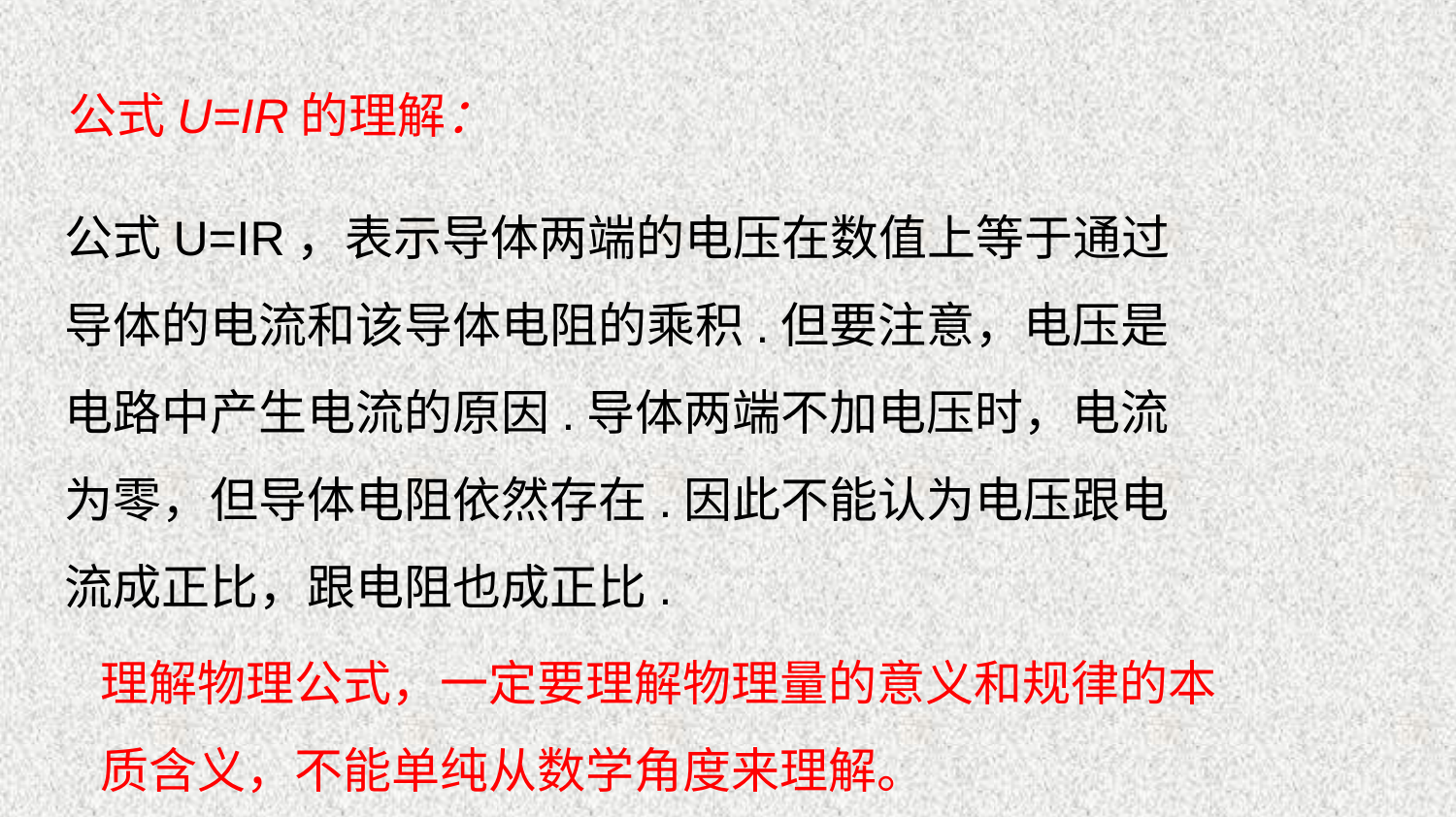

公式U=IR的理解：
公式U=IR，表示导体两端的电压在数值上等于通过导体的电流和该导体电阻的乘积.但要注意，电压是电路中产生电流的原因.导体两端不加电压时，电流为零，但导体电阻依然存在.因此不能认为电压跟电流成正比，跟电阻也成正比.
理解物理公式，一定要理解物理量的意义和规律的本质含义，不能单纯从数学角度来理解。